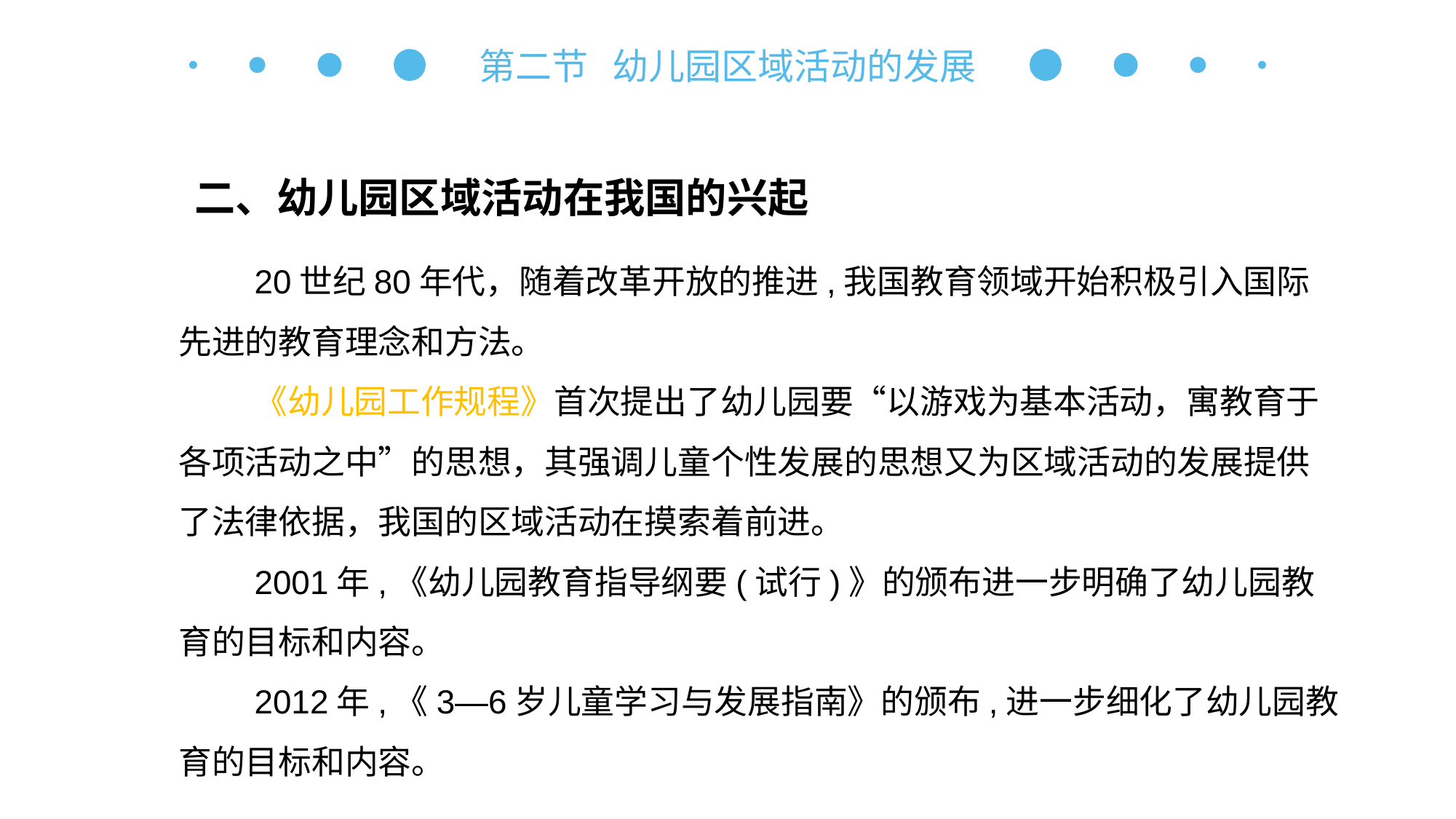

第二节   幼儿园区域活动的发展

二、幼儿园区域活动在我国的兴起
20世纪80年代，随着改革开放的推进,我国教育领域开始积极引入国际先进的教育理念和方法。
《幼儿园工作规程》首次提出了幼儿园要“以游戏为基本活动，寓教育于各项活动之中”的思想，其强调儿童个性发展的思想又为区域活动的发展提供了法律依据，我国的区域活动在摸索着前进。
2001年,《幼儿园教育指导纲要(试行)》的颁布进一步明确了幼儿园教育的目标和内容。
2012年,《3—6岁儿童学习与发展指南》的颁布,进一步细化了幼儿园教育的目标和内容。